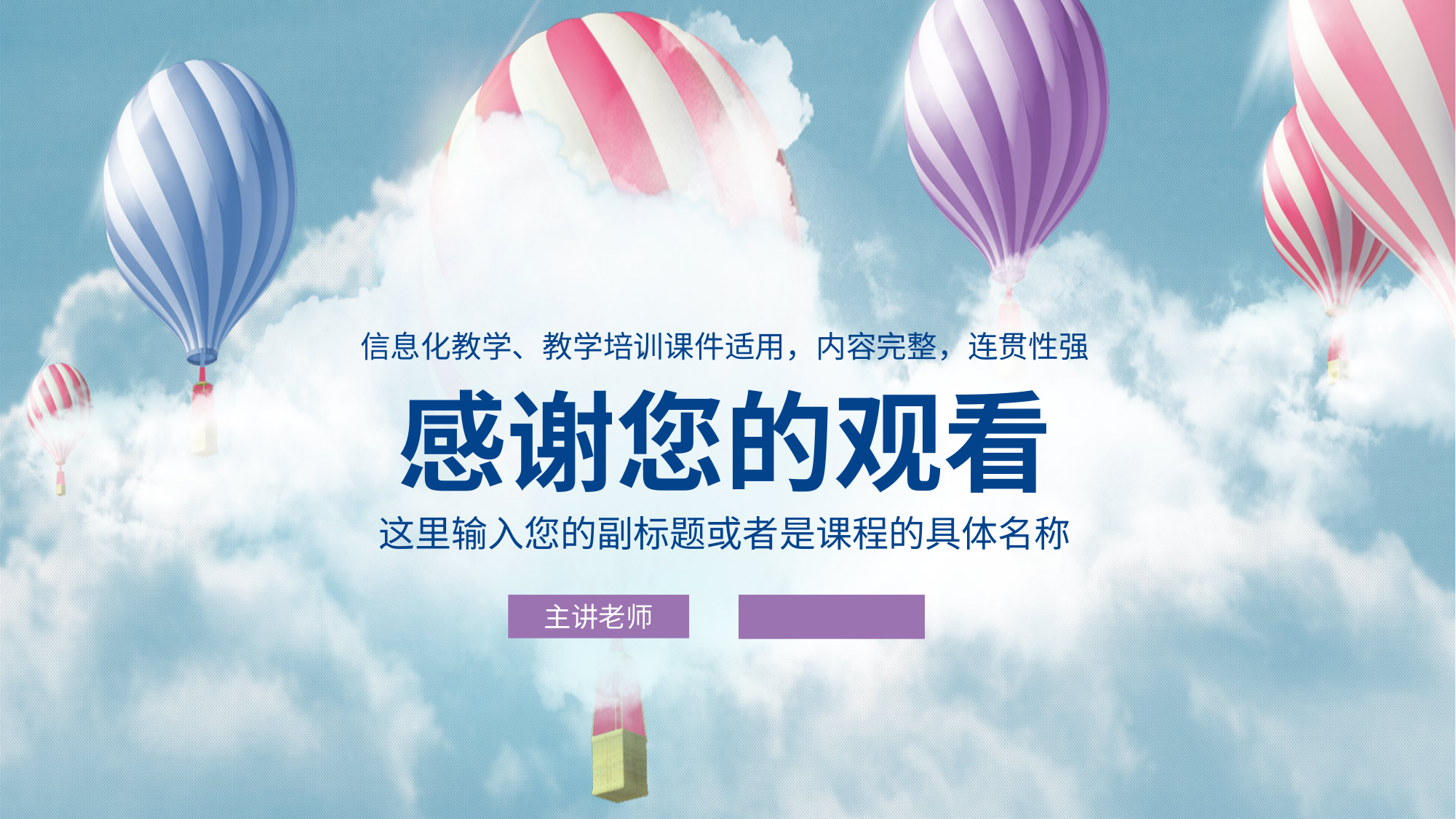

信息化教学、教学培训课件适用，内容完整，连贯性强
感谢您的观看
这里输入您的副标题或者是课程的具体名称
主讲老师